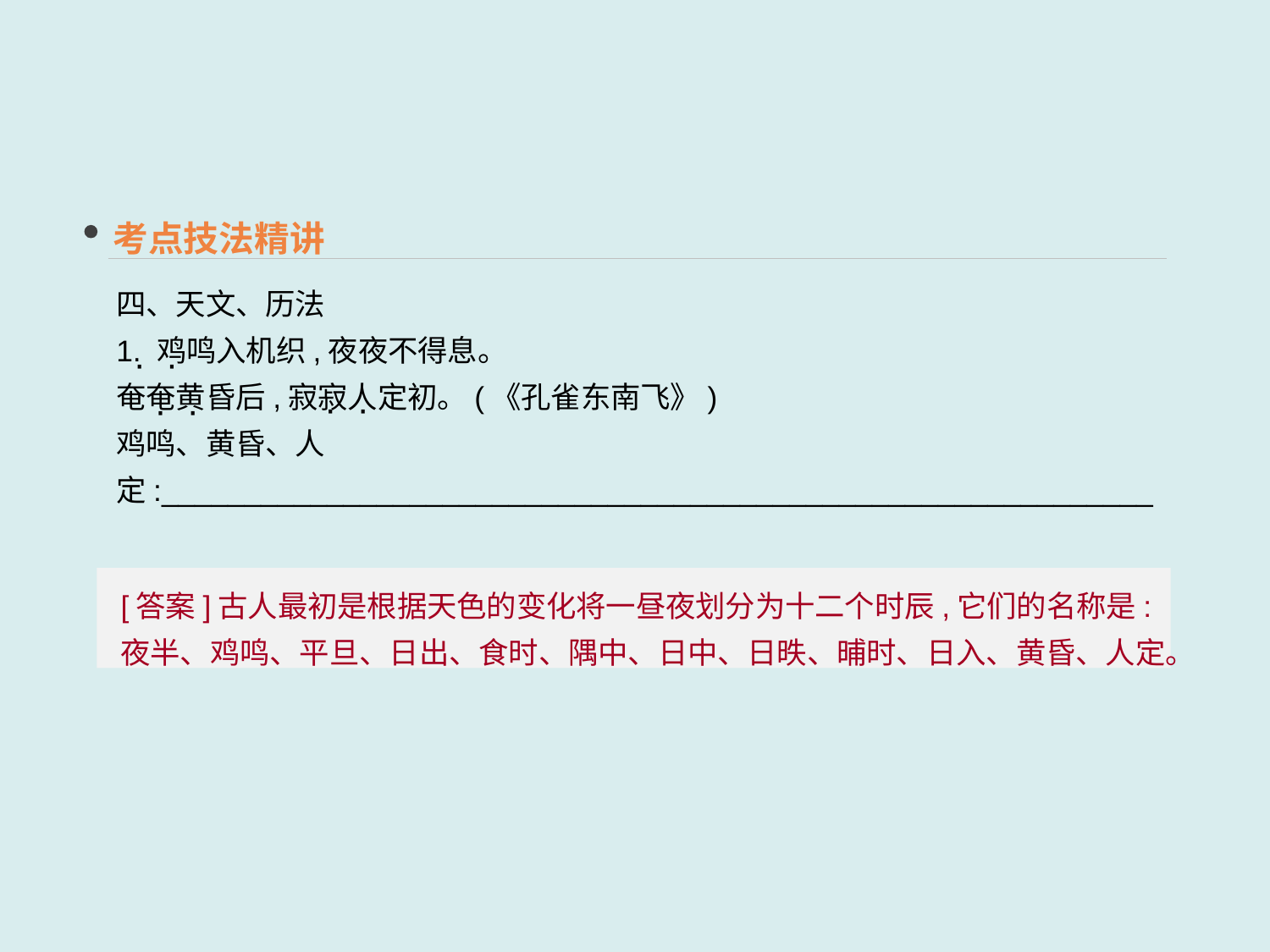

考点技法精讲

四、天文、历法
1. 鸡鸣入机织,夜夜不得息。
奄奄黄昏后,寂寂人定初。(《孔雀东南飞》)
鸡鸣、黄昏、人定:____________________________________________________________

 ·  ·
 ·  ·
 ·  ·

[答案]古人最初是根据天色的变化将一昼夜划分为十二个时辰,它们的名称是:夜半、鸡鸣、平旦、日出、食时、隅中、日中、日昳、晡时、日入、黄昏、人定。